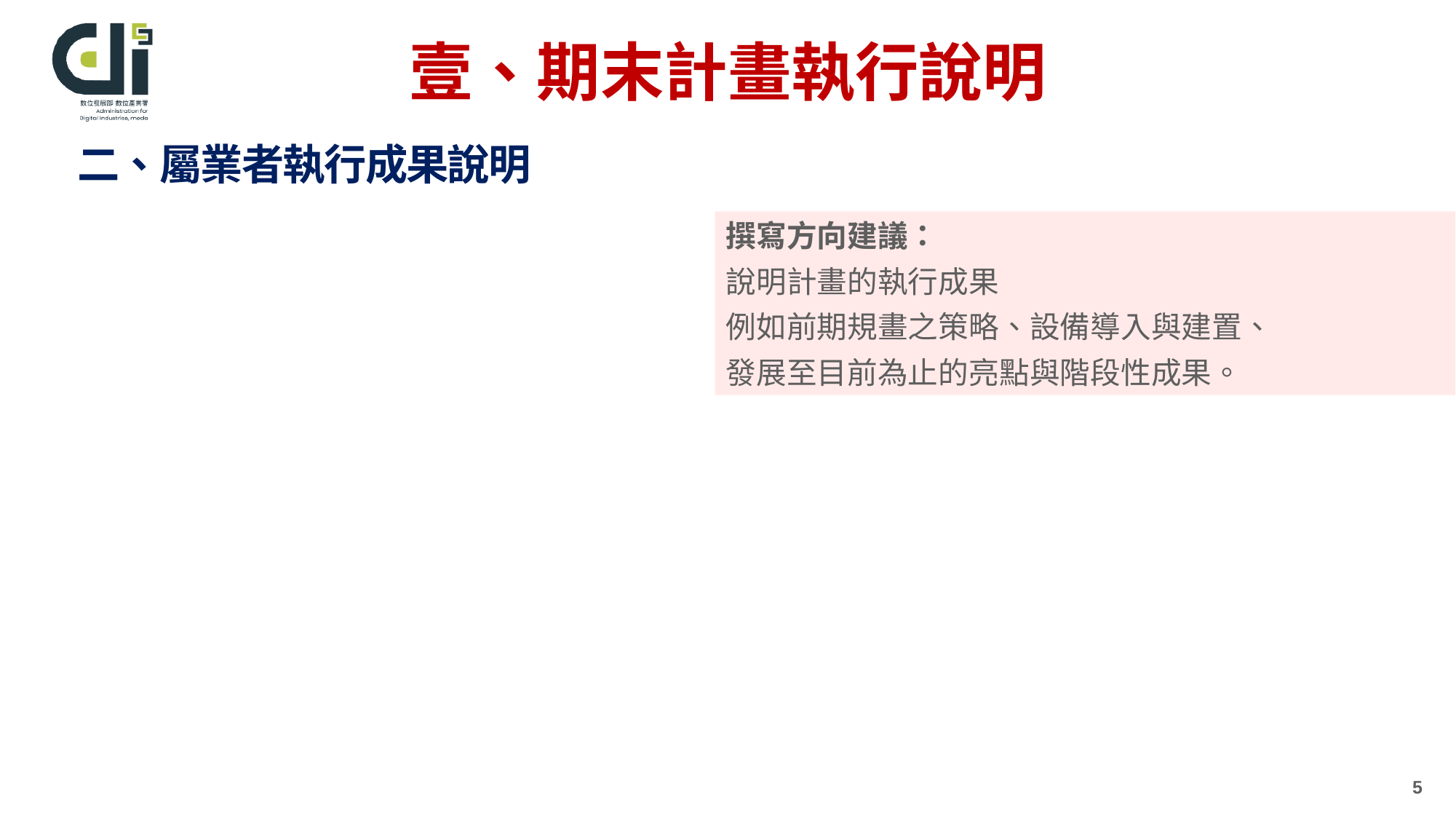

# 壹、期末計畫執行說明
二、屬業者執行成果說明
撰寫方向建議：
說明計畫的執行成果
例如前期規畫之策略、設備導入與建置、
發展至目前為止的亮點與階段性成果。
5